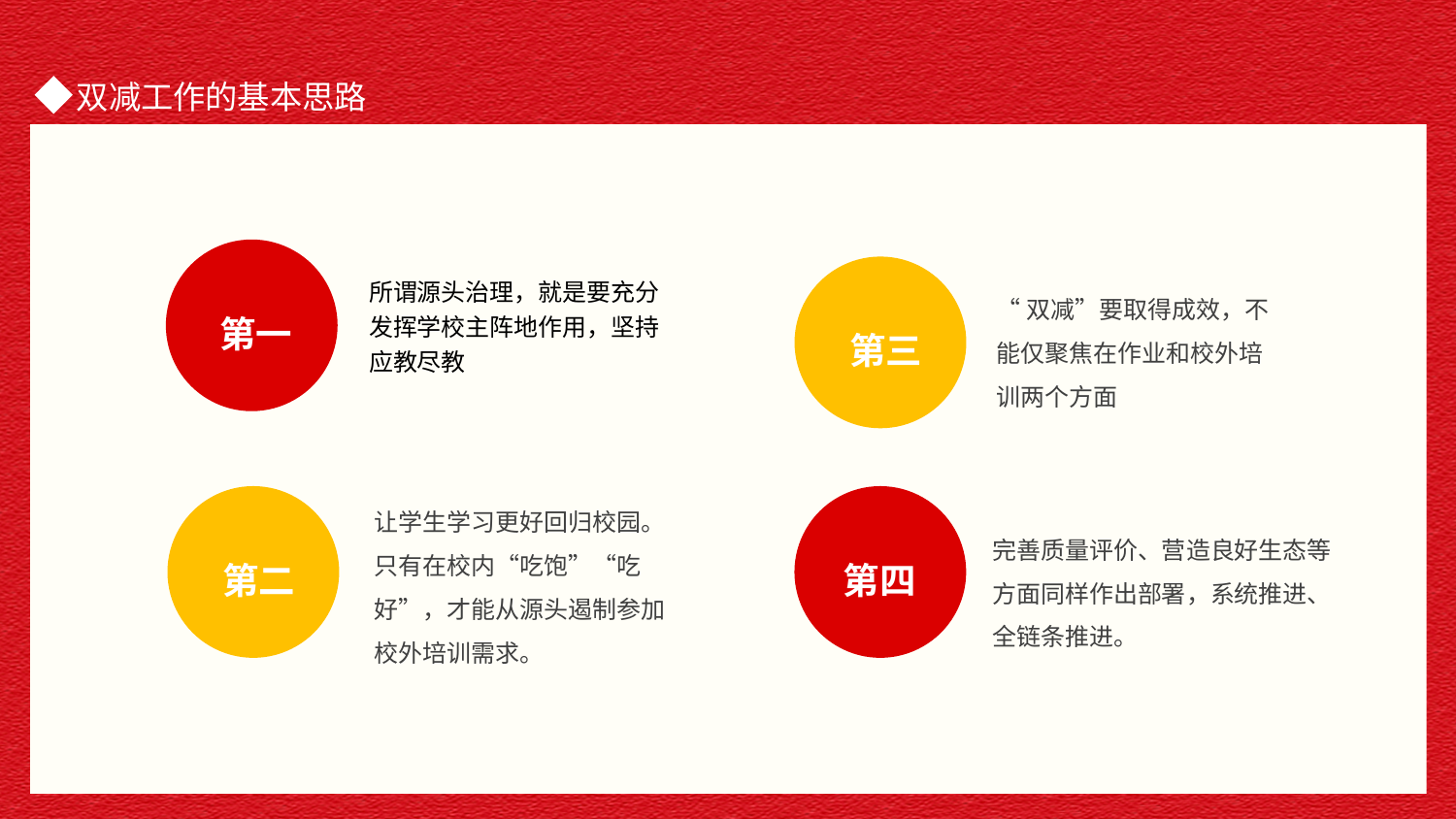

第一

第三
所谓源头治理，就是要充分发挥学校主阵地作用，坚持应教尽教
“双减”要取得成效，不能仅聚焦在作业和校外培训两个方面
让学生学习更好回归校园。只有在校内“吃饱”“吃好”，才能从源头遏制参加校外培训需求。

第二

第四
完善质量评价、营造良好生态等方面同样作出部署，系统推进、全链条推进。